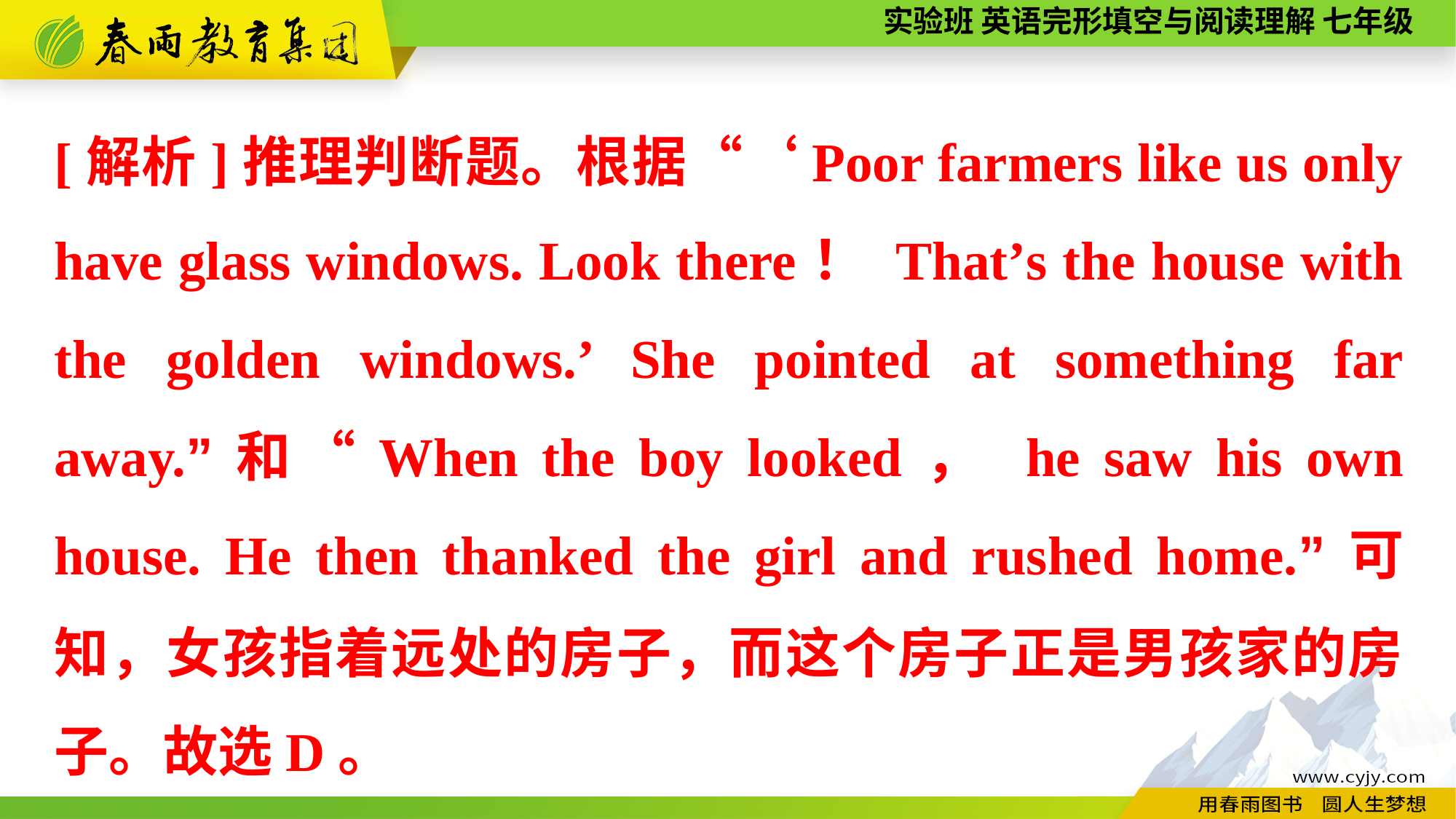

[解析]推理判断题。根据“‘Poor farmers like us only have glass windows. Look there！ That’s the house with the golden windows.’ She pointed at something far away.”和“When the boy looked， he saw his own house. He then thanked the girl and rushed home.”可知，女孩指着远处的房子，而这个房子正是男孩家的房子。故选D。